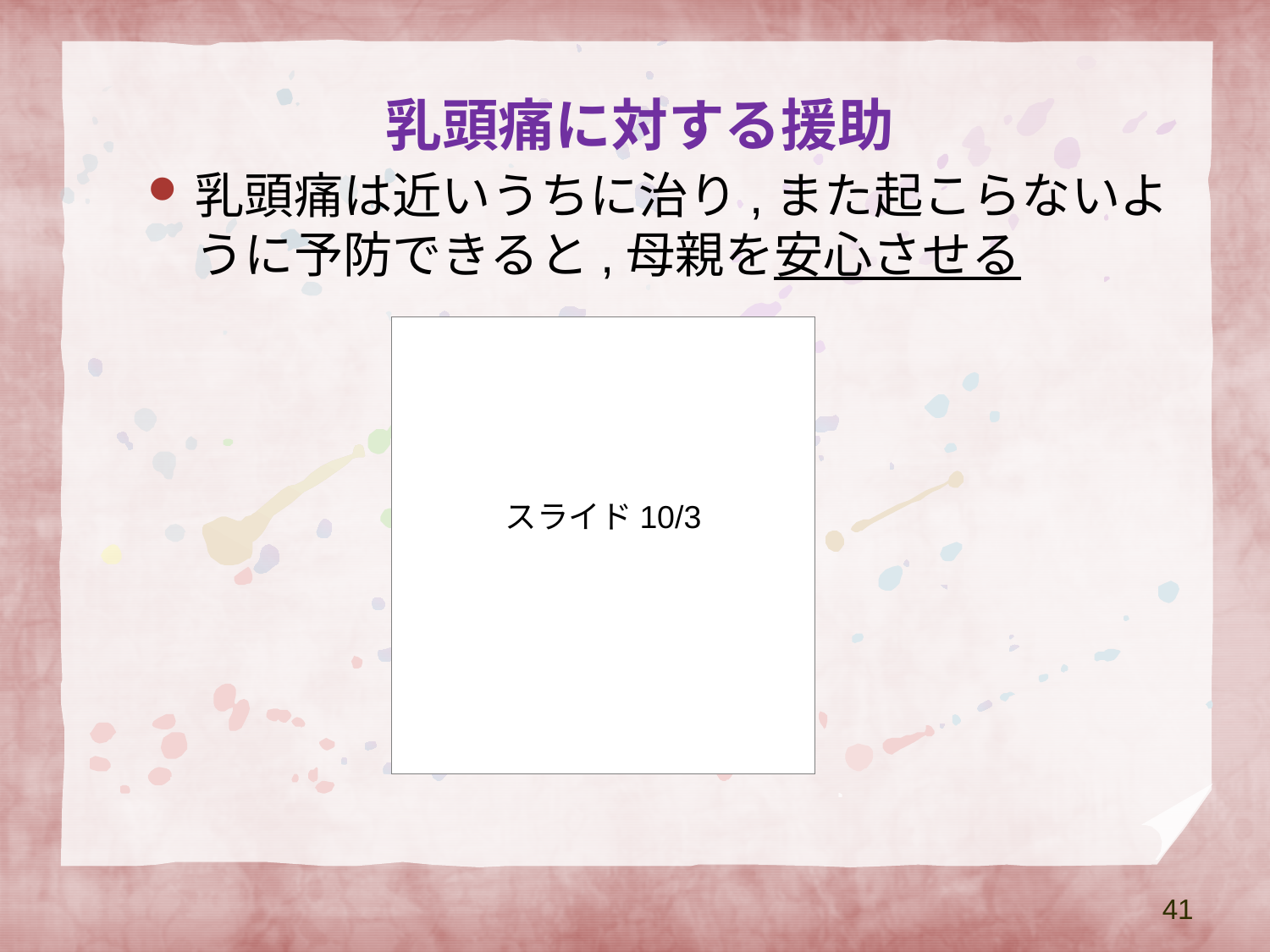

# 乳頭痛に対する援助
乳頭痛は近いうちに治り,また起こらないように予防できると,母親を安心させる

スライド10/3

41